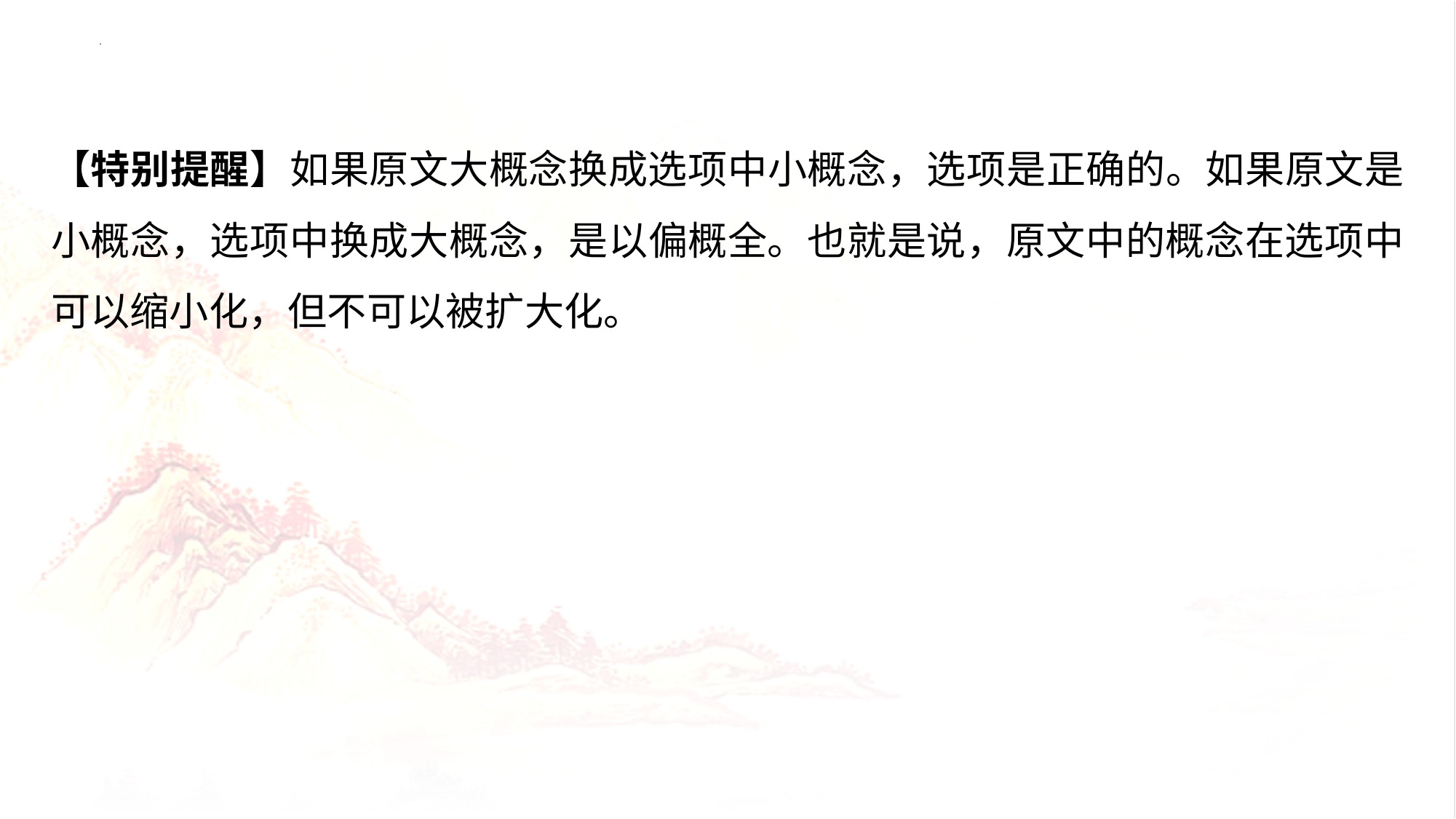

【特别提醒】如果原文大概念换成选项中小概念，选项是正确的。如果原文是小概念，选项中换成大概念，是以偏概全。也就是说，原文中的概念在选项中可以缩小化，但不可以被扩大化。